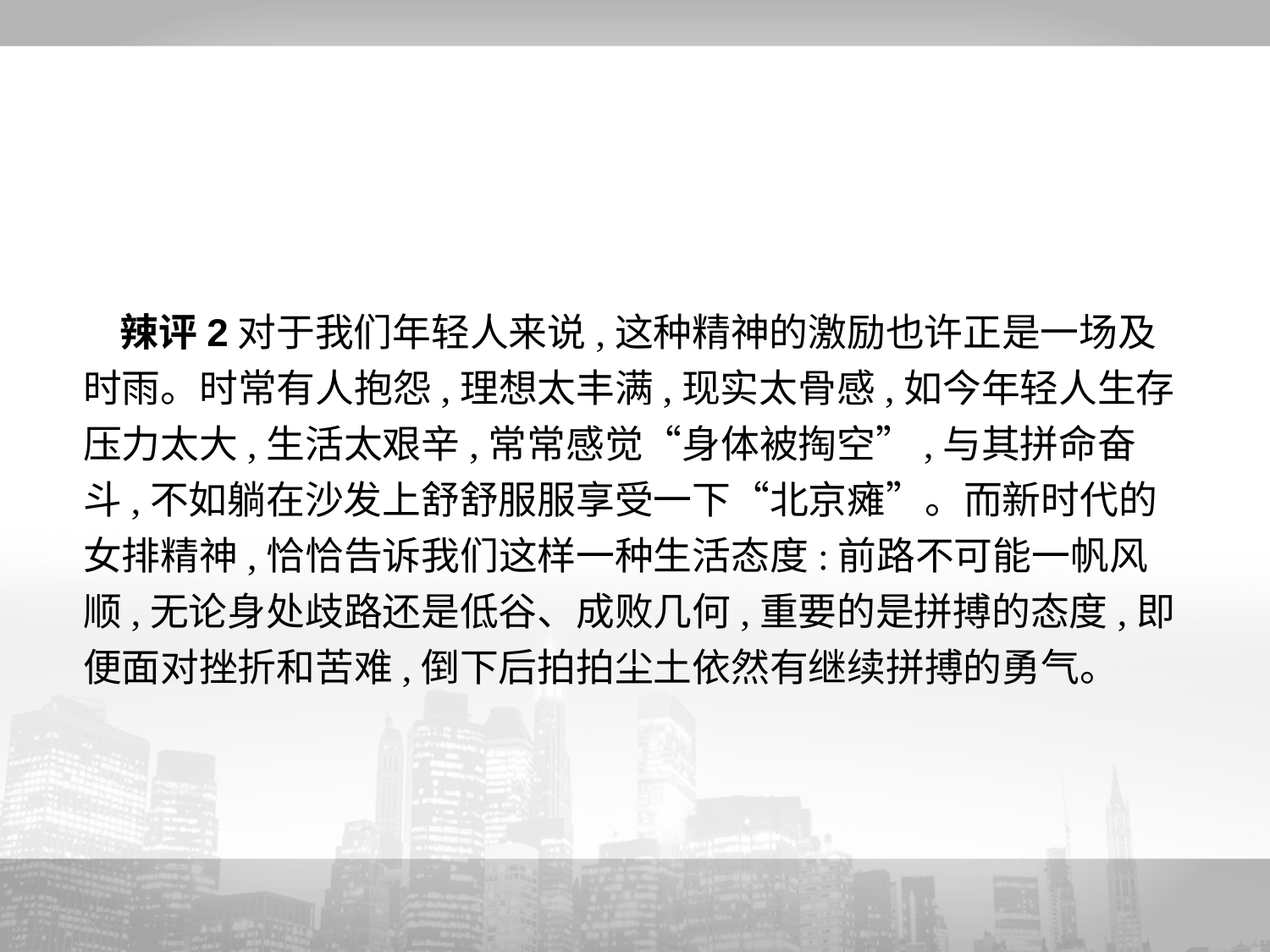

辣评2对于我们年轻人来说,这种精神的激励也许正是一场及时雨。时常有人抱怨,理想太丰满,现实太骨感,如今年轻人生存压力太大,生活太艰辛,常常感觉“身体被掏空”,与其拼命奋斗,不如躺在沙发上舒舒服服享受一下“北京瘫”。而新时代的女排精神,恰恰告诉我们这样一种生活态度:前路不可能一帆风顺,无论身处歧路还是低谷、成败几何,重要的是拼搏的态度,即便面对挫折和苦难,倒下后拍拍尘土依然有继续拼搏的勇气。